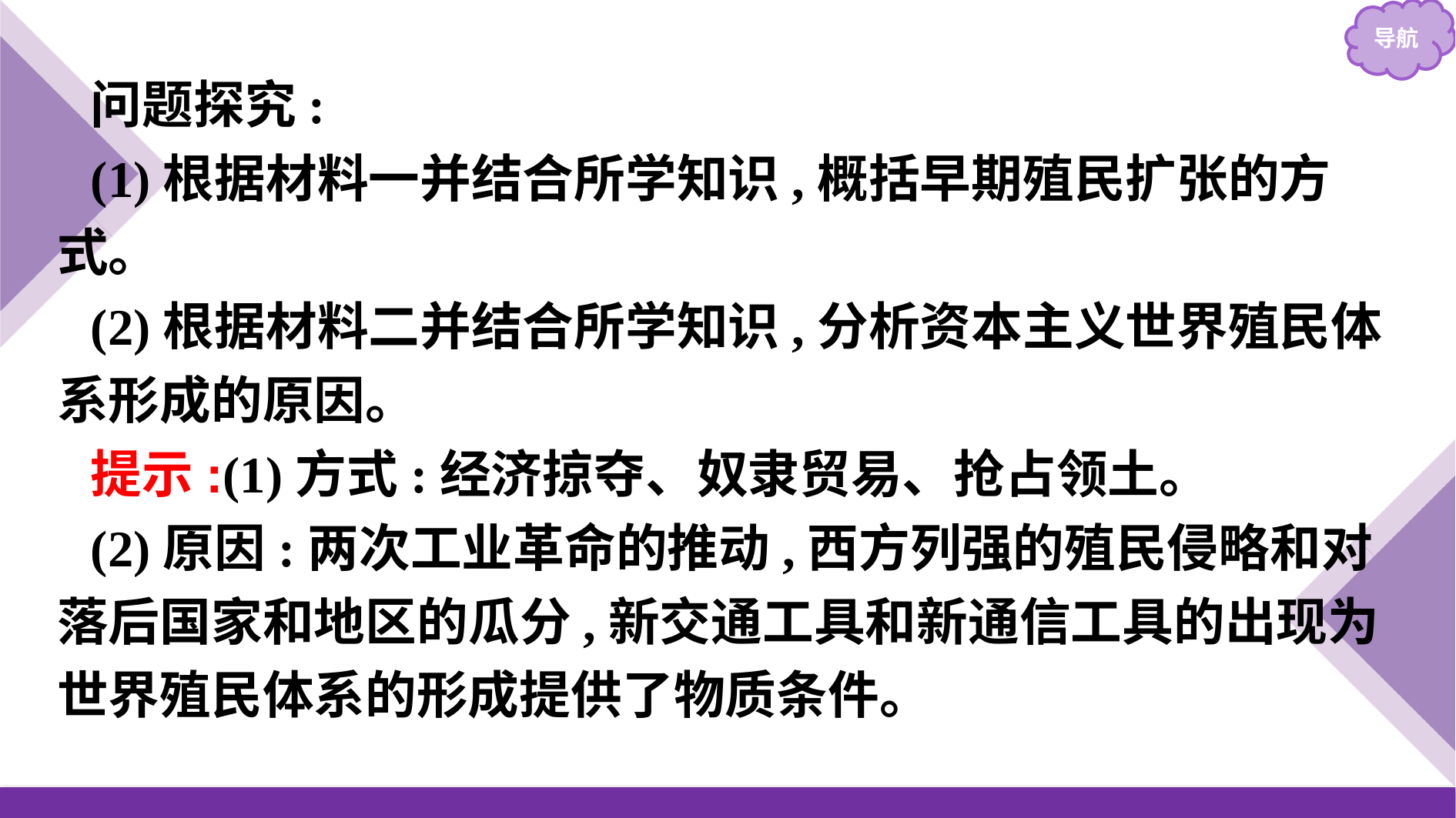

问题探究:
(1)根据材料一并结合所学知识,概括早期殖民扩张的方式。
(2)根据材料二并结合所学知识,分析资本主义世界殖民体系形成的原因。
提示:(1)方式:经济掠夺、奴隶贸易、抢占领土。
(2)原因:两次工业革命的推动,西方列强的殖民侵略和对落后国家和地区的瓜分,新交通工具和新通信工具的出现为世界殖民体系的形成提供了物质条件。